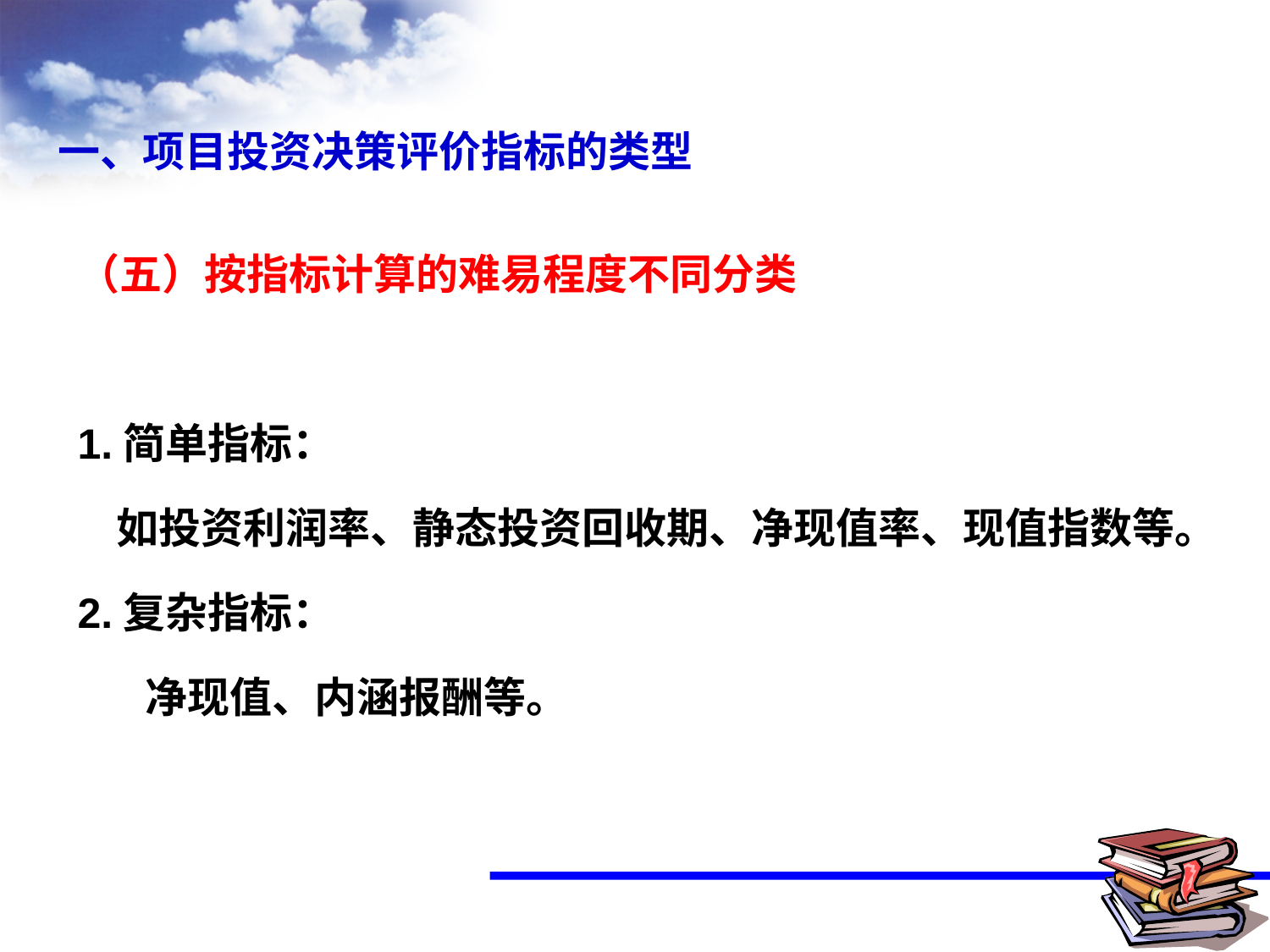

一、项目投资决策评价指标的类型

（五）按指标计算的难易程度不同分类

1.简单指标：
   如投资利润率、静态投资回收期、净现值率、现值指数等。
2.复杂指标：
      净现值、内涵报酬等。